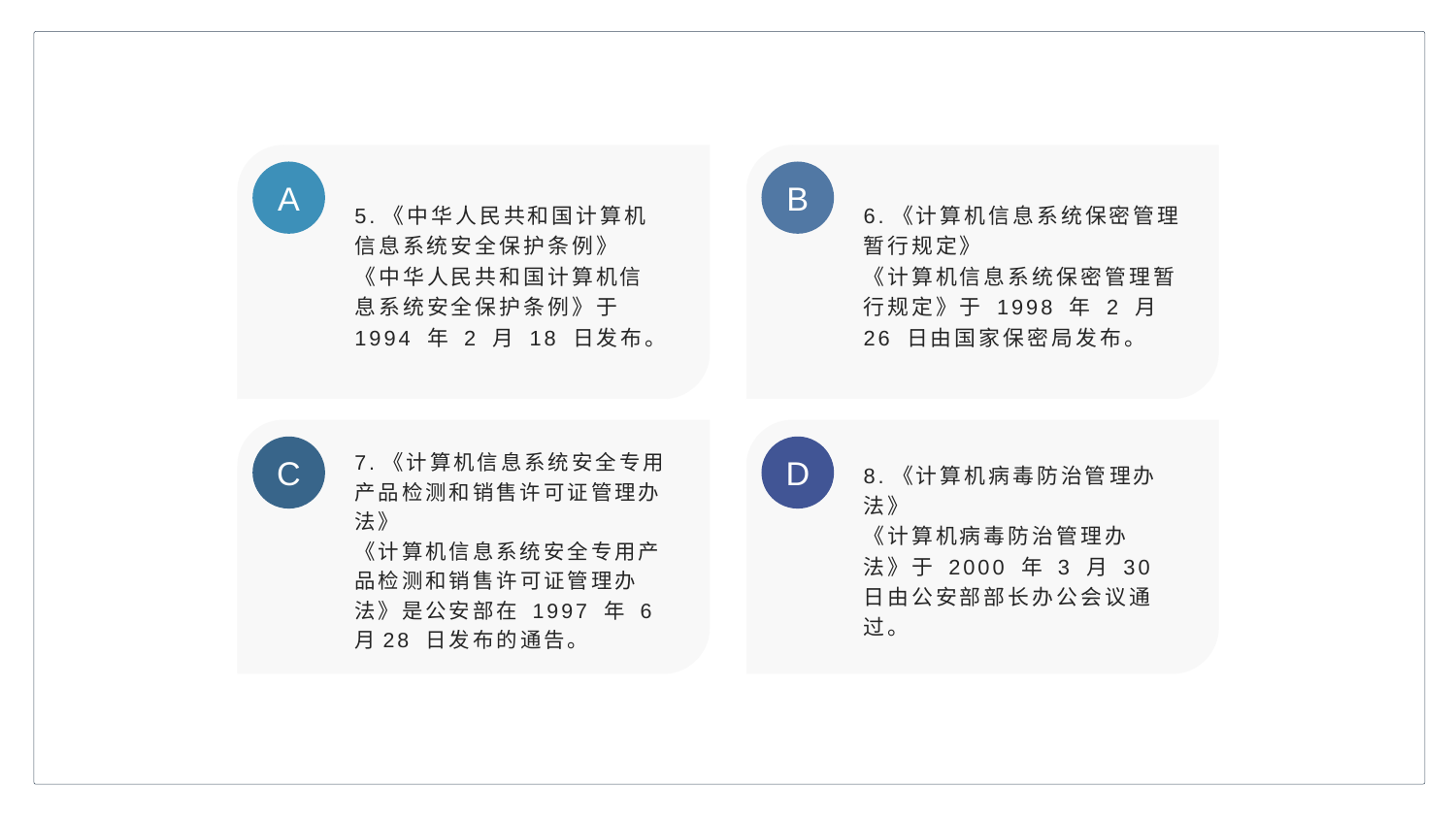

A
5.《中华人民共和国计算机信息系统安全保护条例》
《中华人民共和国计算机信息系统安全保护条例》于 1994 年 2 月 18 日发布。
B
6.《计算机信息系统保密管理暂行规定》
《计算机信息系统保密管理暂行规定》于 1998 年 2 月 26 日由国家保密局发布。

7.《计算机信息系统安全专用产品检测和销售许可证管理办法》
《计算机信息系统安全专用产品检测和销售许可证管理办法》是公安部在 1997 年 6 月28 日发布的通告。
C
D
8.《计算机病毒防治管理办法》
《计算机病毒防治管理办法》于 2000 年 3 月 30 日由公安部部长办公会议通过。